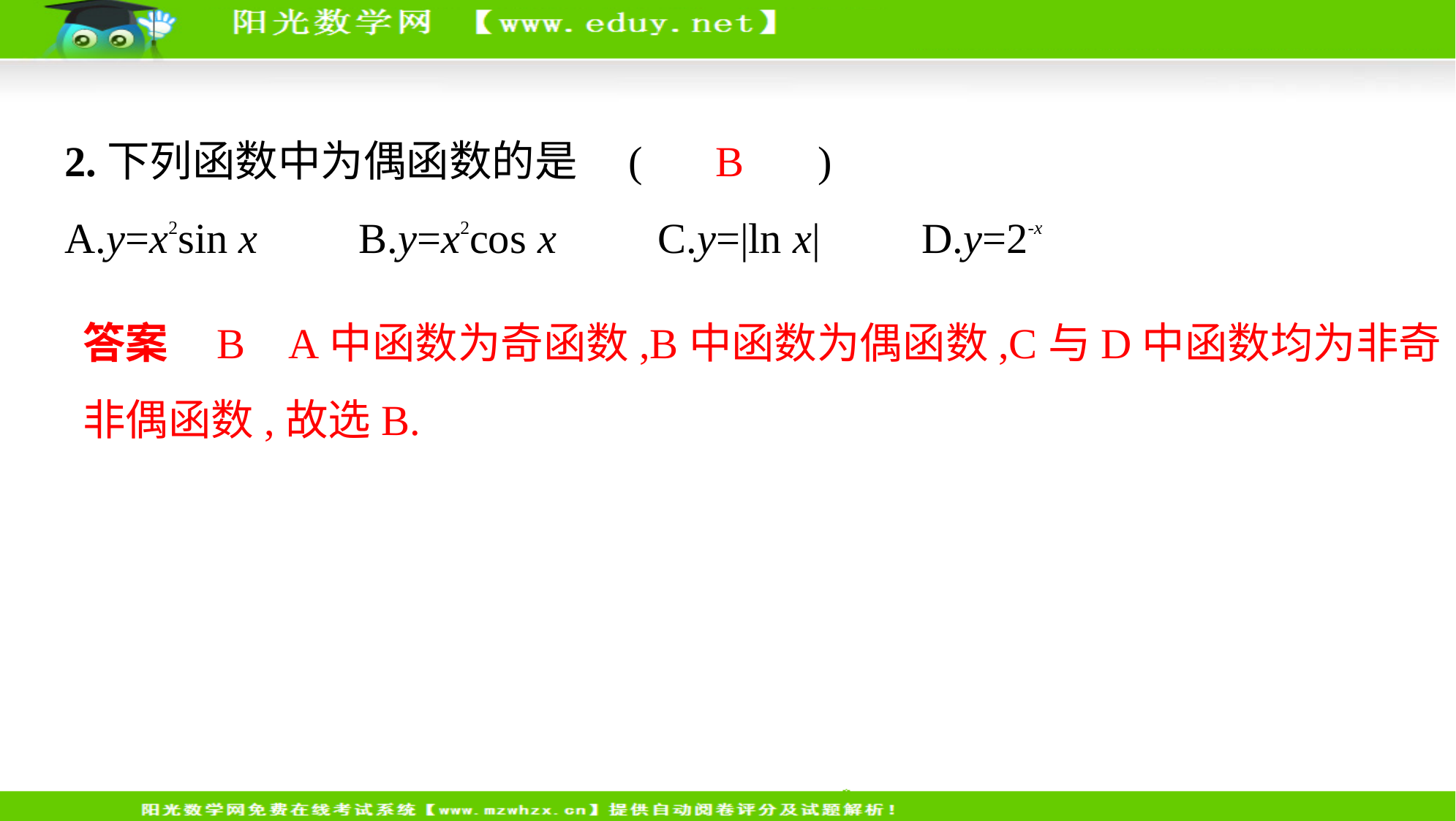

2.下列函数中为偶函数的是 (　 B 　)
A.y=x2sin x　    B.y=x2cos x　    C.y=|ln x|　    D.y=2-x

答案    B    A中函数为奇函数,B中函数为偶函数,C与D中函数均为非奇
非偶函数,故选B.